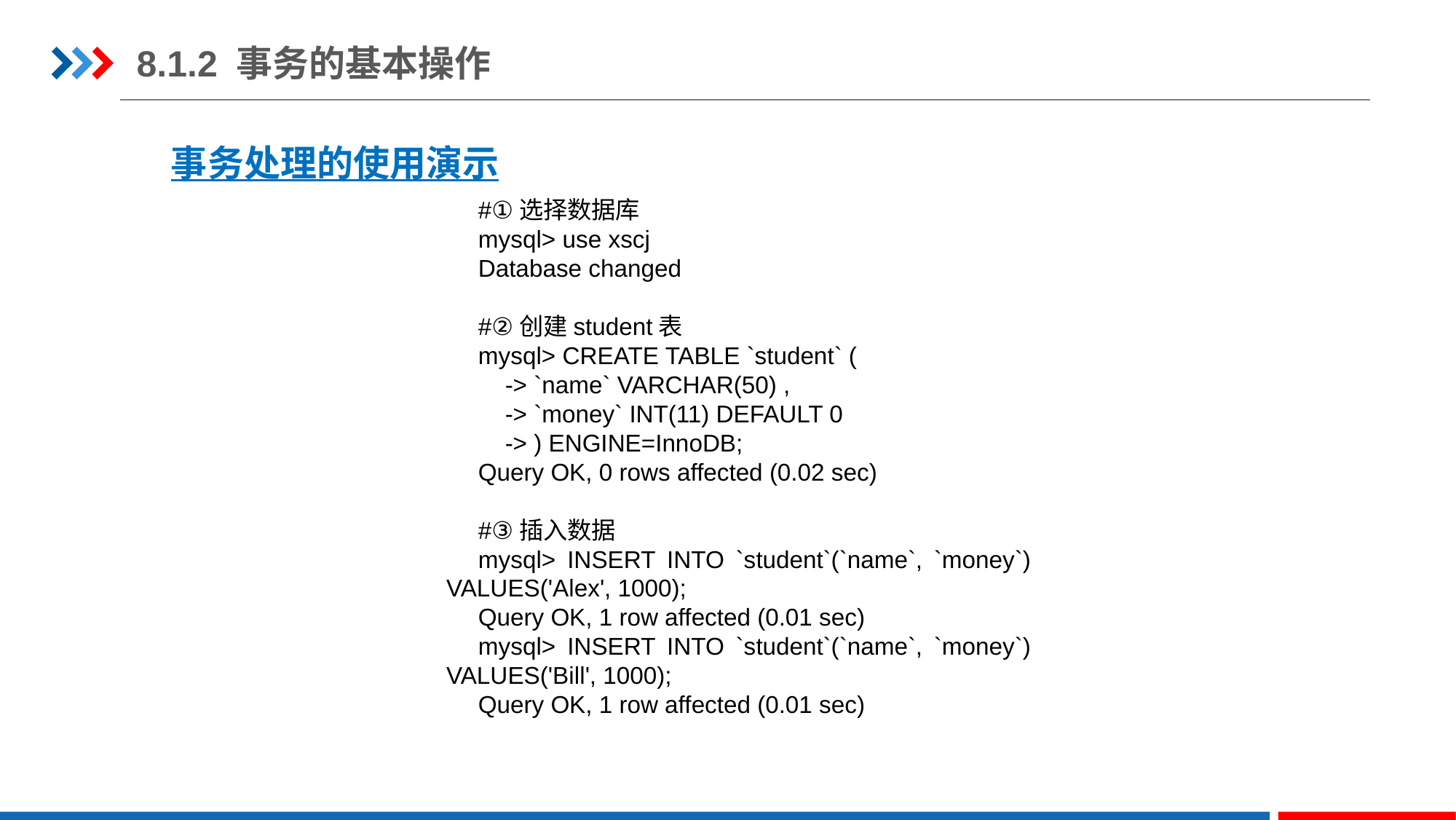

8.1.2 事务的基本操作
事务处理的使用演示
#①选择数据库
mysql> use xscj
Database changed

#②创建student表
mysql> CREATE TABLE `student` (
    -> `name` VARCHAR(50) ,
    -> `money` INT(11) DEFAULT 0
    -> ) ENGINE=InnoDB;
Query OK, 0 rows affected (0.02 sec)

#③插入数据
mysql> INSERT INTO `student`(`name`, `money`) VALUES('Alex', 1000);
Query OK, 1 row affected (0.01 sec)
mysql> INSERT INTO `student`(`name`, `money`) VALUES('Bill', 1000);
Query OK, 1 row affected (0.01 sec)